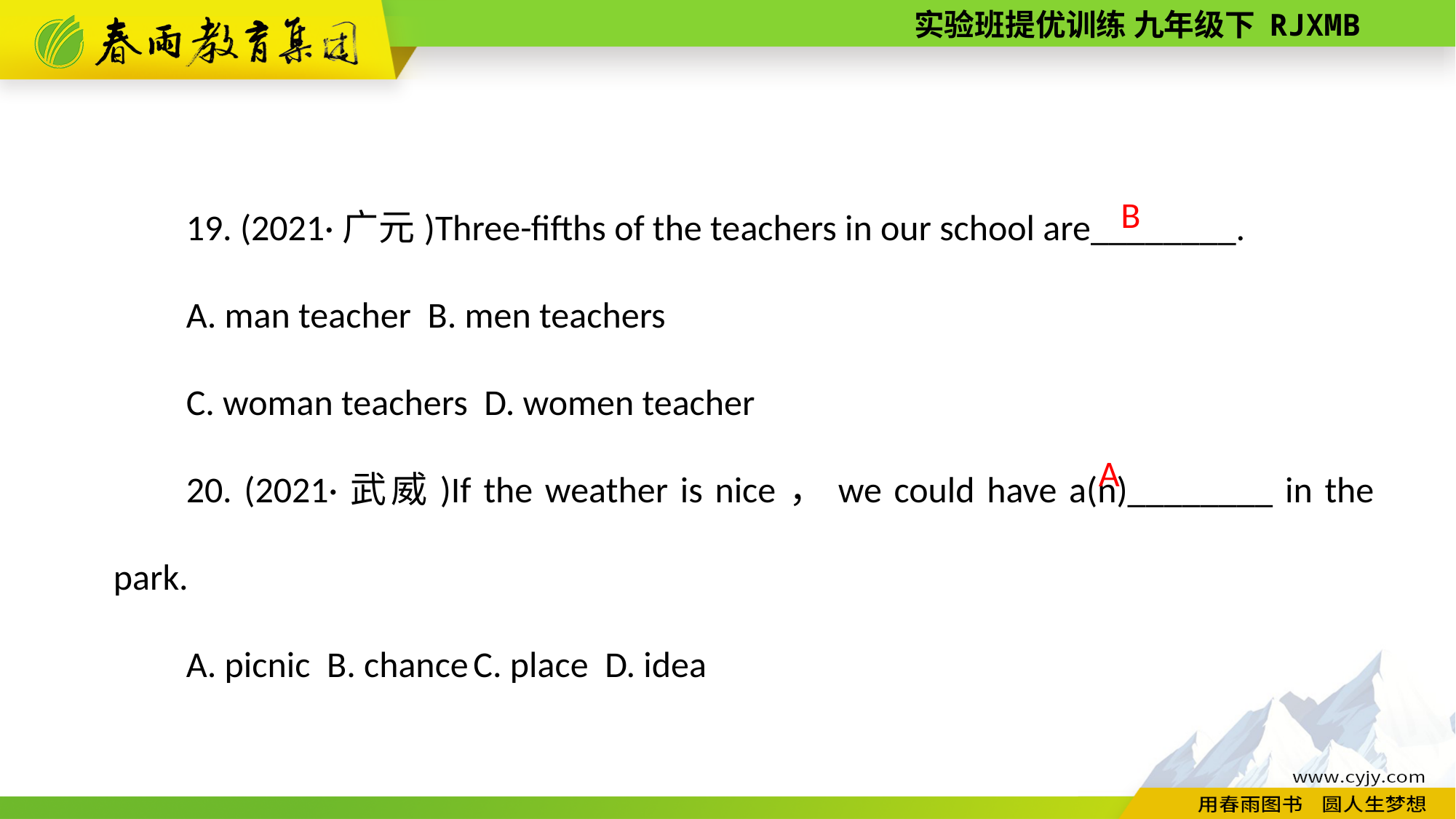

19. (2021·广元)Three-­fifths of the teachers in our school are________.
A. man teacher  B. men teachers
C. woman teachers  D. women teacher
20. (2021·武威)If the weather is nice，we could have a(n)________ in the park.
A. picnic  B. chance C. place  D. idea
B
A